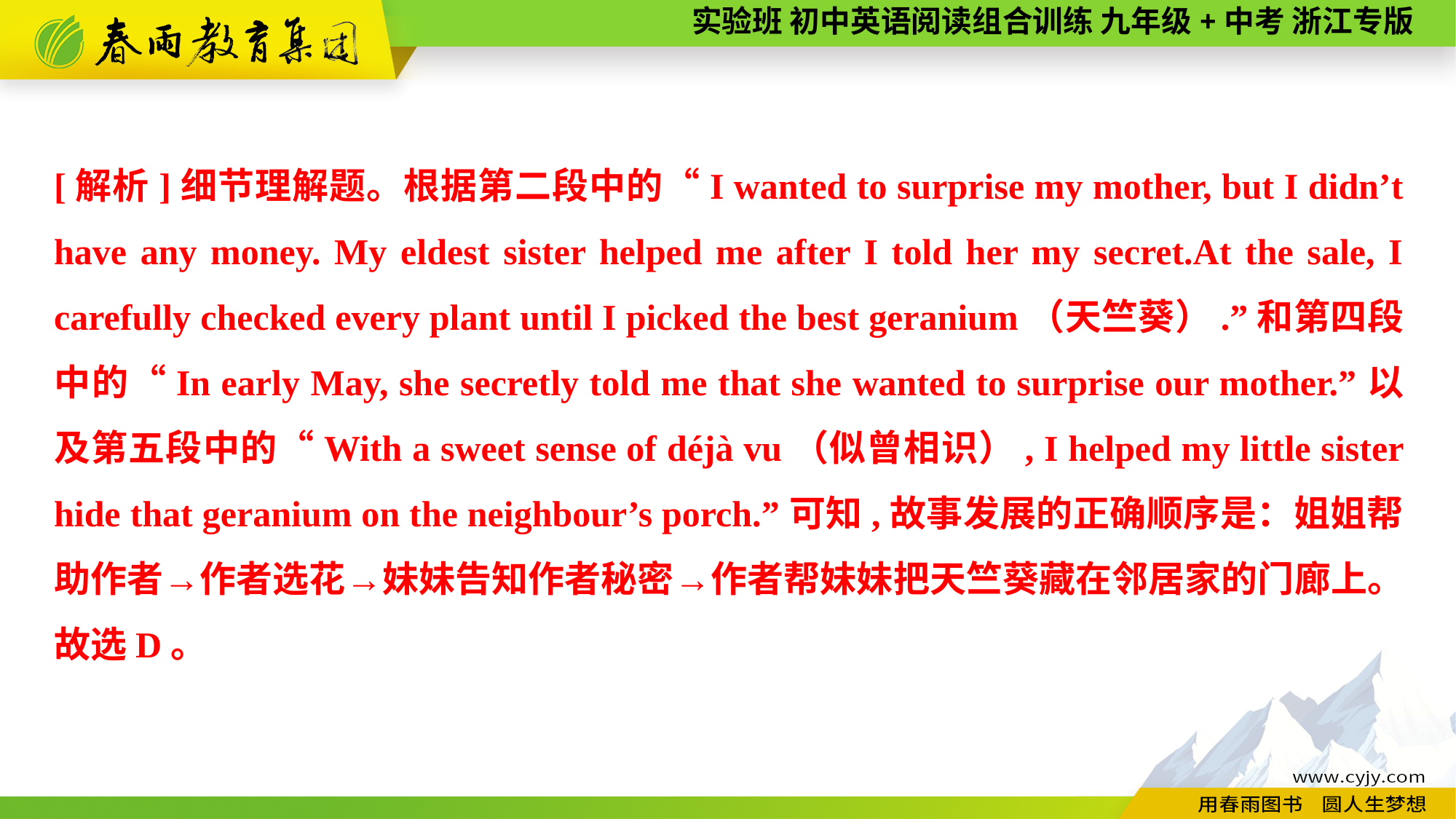

[解析]细节理解题。根据第二段中的“I wanted to surprise my mother, but I didn’t have any money. My eldest sister helped me after I told her my secret.At the sale, I carefully checked every plant until I picked the best geranium（天竺葵）.”和第四段中的“In early May, she secretly told me that she wanted to surprise our mother.”以及第五段中的“With a sweet sense of déjà vu（似曾相识）, I helped my little sister hide that geranium on the neighbour’s porch.”可知,故事发展的正确顺序是：姐姐帮助作者→作者选花→妹妹告知作者秘密→作者帮妹妹把天竺葵藏在邻居家的门廊上。故选D。